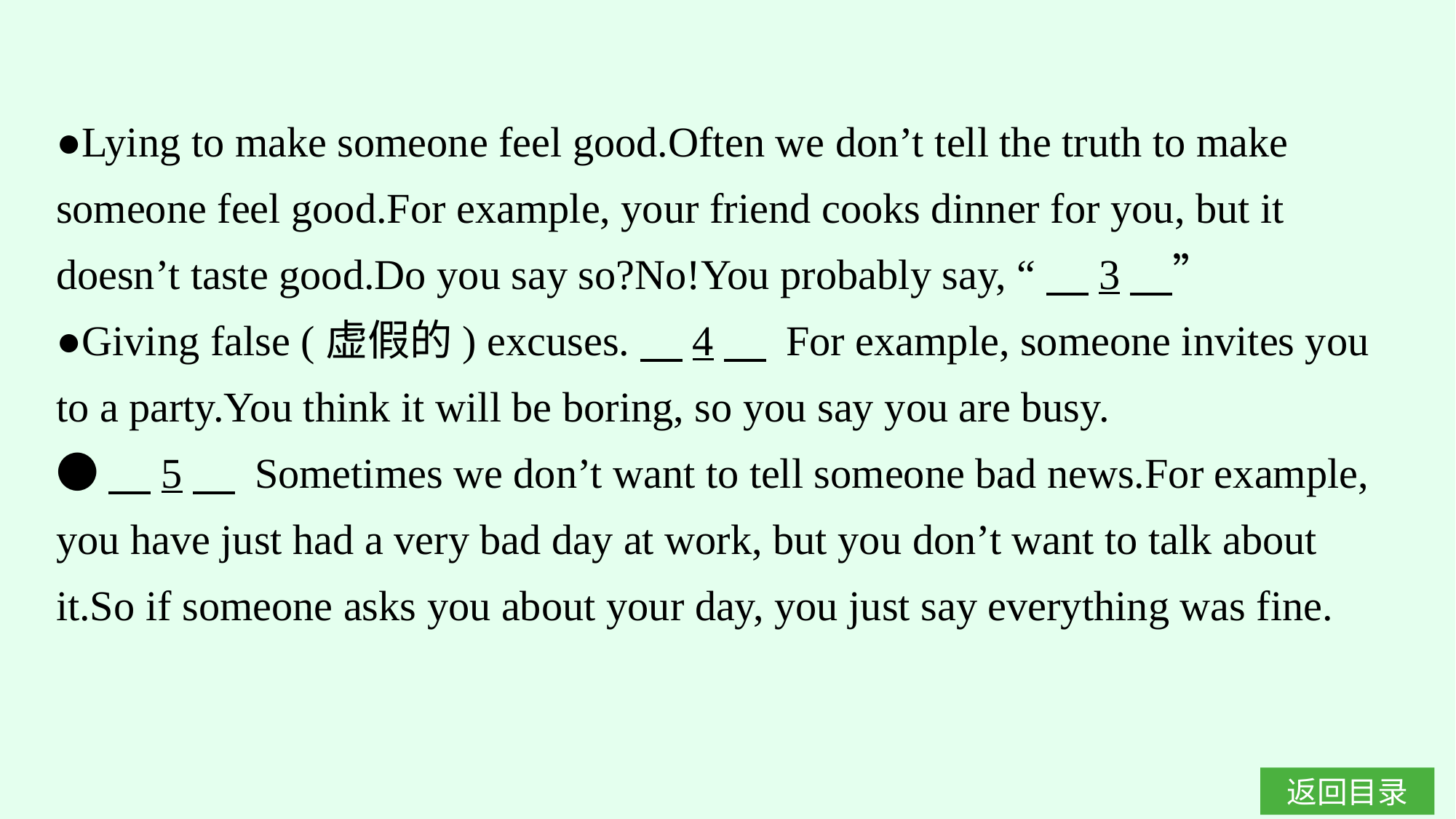

●Lying to make someone feel good.Often we don’t tell the truth to make someone feel good.For example, your friend cooks dinner for you, but it doesn’t taste good.Do you say so?No!You probably say, “　3　”
●Giving false (虚假的) excuses.　4　 For example, someone invites you to a party.You think it will be boring, so you say you are busy.
●　5　 Sometimes we don’t want to tell someone bad news.For example, you have just had a very bad day at work, but you don’t want to talk about it.So if someone asks you about your day, you just say everything was fine.